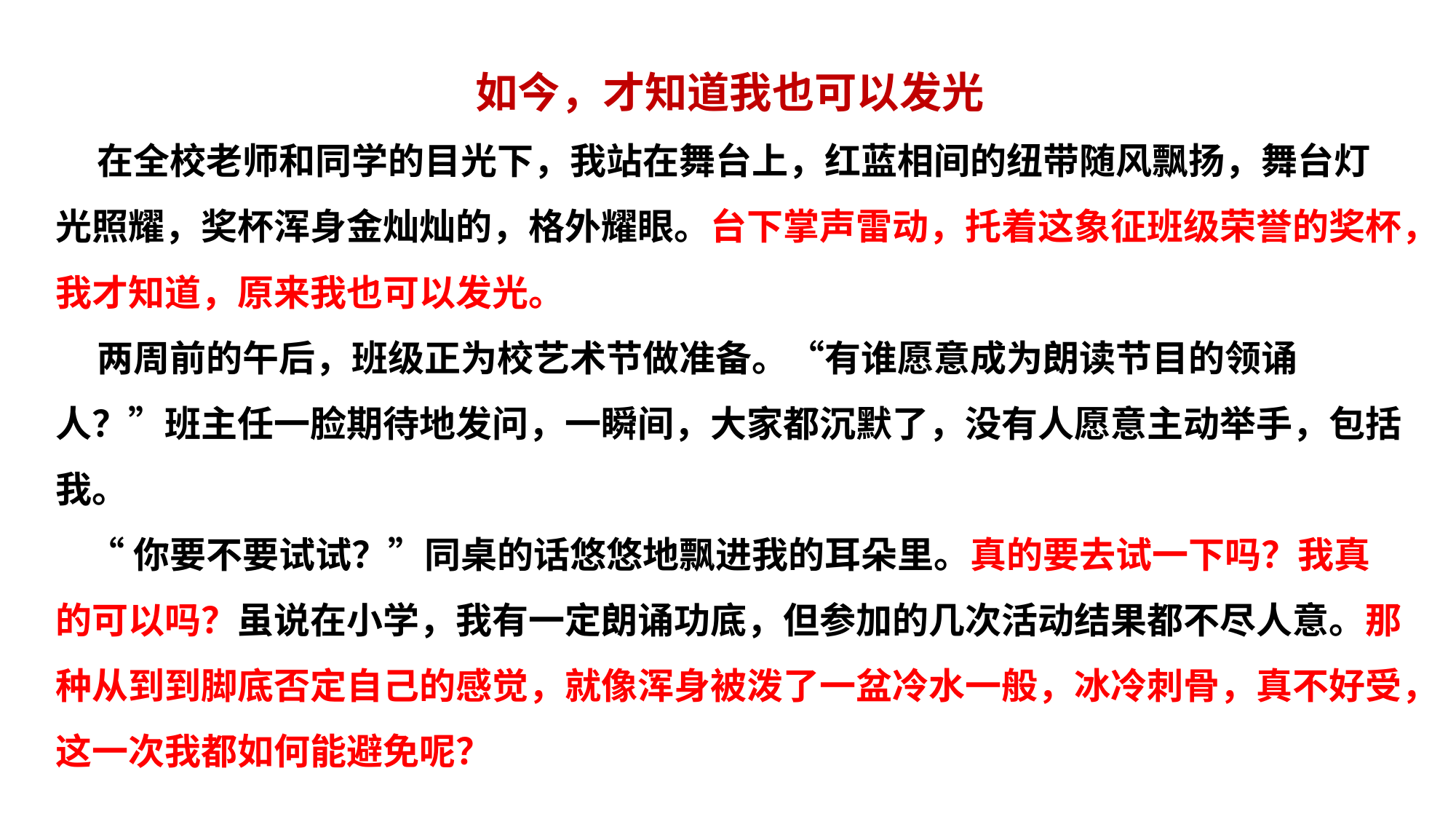

如今，才知道我也可以发光
    在全校老师和同学的目光下，我站在舞台上，红蓝相间的纽带随风飘扬，舞台灯光照耀，奖杯浑身金灿灿的，格外耀眼。台下掌声雷动，托着这象征班级荣誉的奖杯，我才知道，原来我也可以发光。
    两周前的午后，班级正为校艺术节做准备。“有谁愿意成为朗读节目的领诵人？”班主任一脸期待地发问，一瞬间，大家都沉默了，没有人愿意主动举手，包括我。
    “你要不要试试？”同桌的话悠悠地飘进我的耳朵里。真的要去试一下吗？我真的可以吗？虽说在小学，我有一定朗诵功底，但参加的几次活动结果都不尽人意。那种从到到脚底否定自己的感觉，就像浑身被泼了一盆冷水一般，冰冷刺骨，真不好受，这一次我都如何能避免呢？